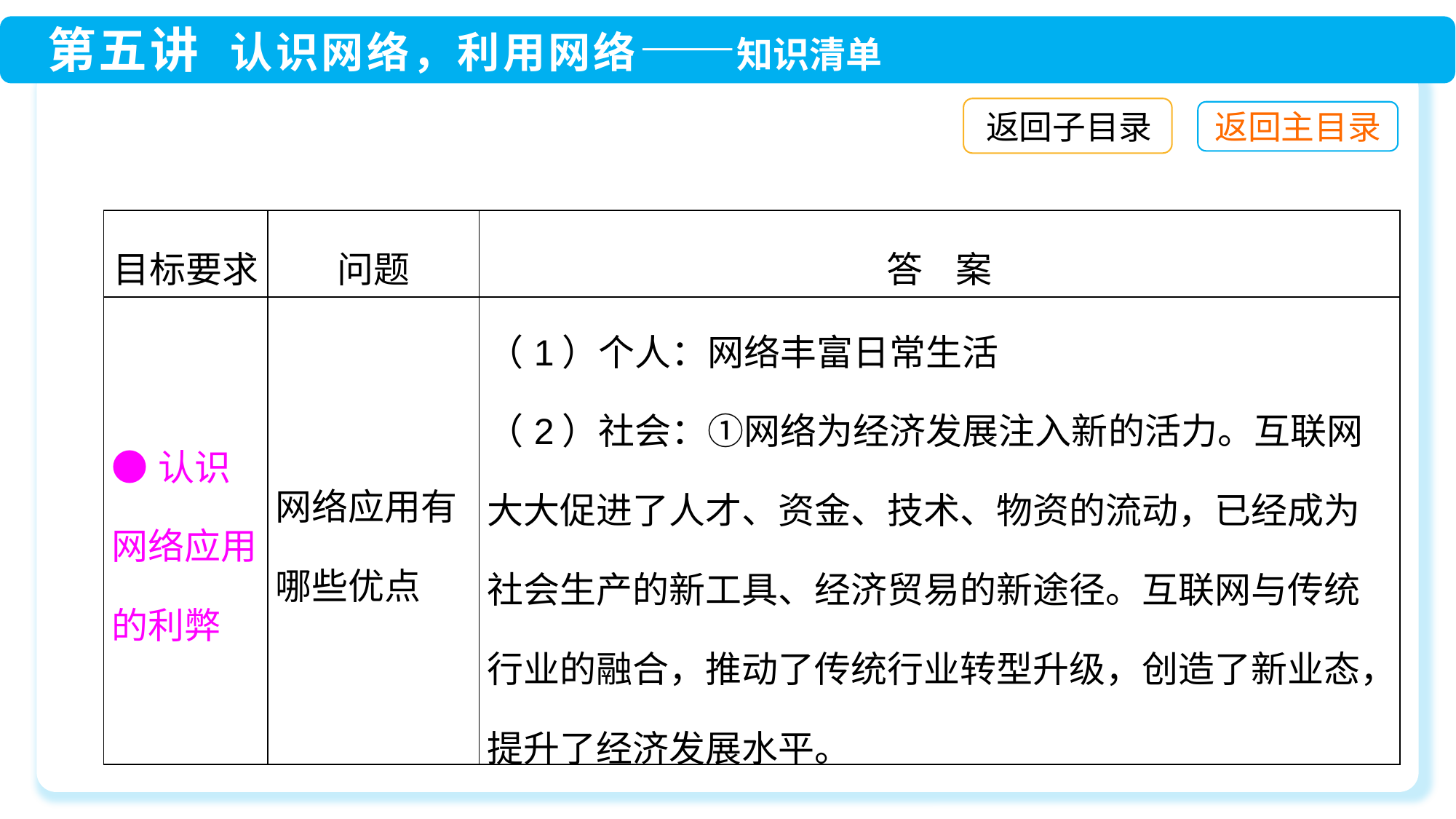

返回子目录
| 目标要求 | 问题 | 答 案 |
| --- | --- | --- |
| ●认识网络应用的利弊 | 网络应用有哪些优点 | （1）个人：网络丰富日常生活 （2）社会：①网络为经济发展注入新的活力。互联网大大促进了人才、资金、技术、物资的流动，已经成为社会生产的新工具、经济贸易的新途径。互联网与传统行业的融合，推动了传统行业转型升级，创造了新业态，提升了经济发展水平。 |